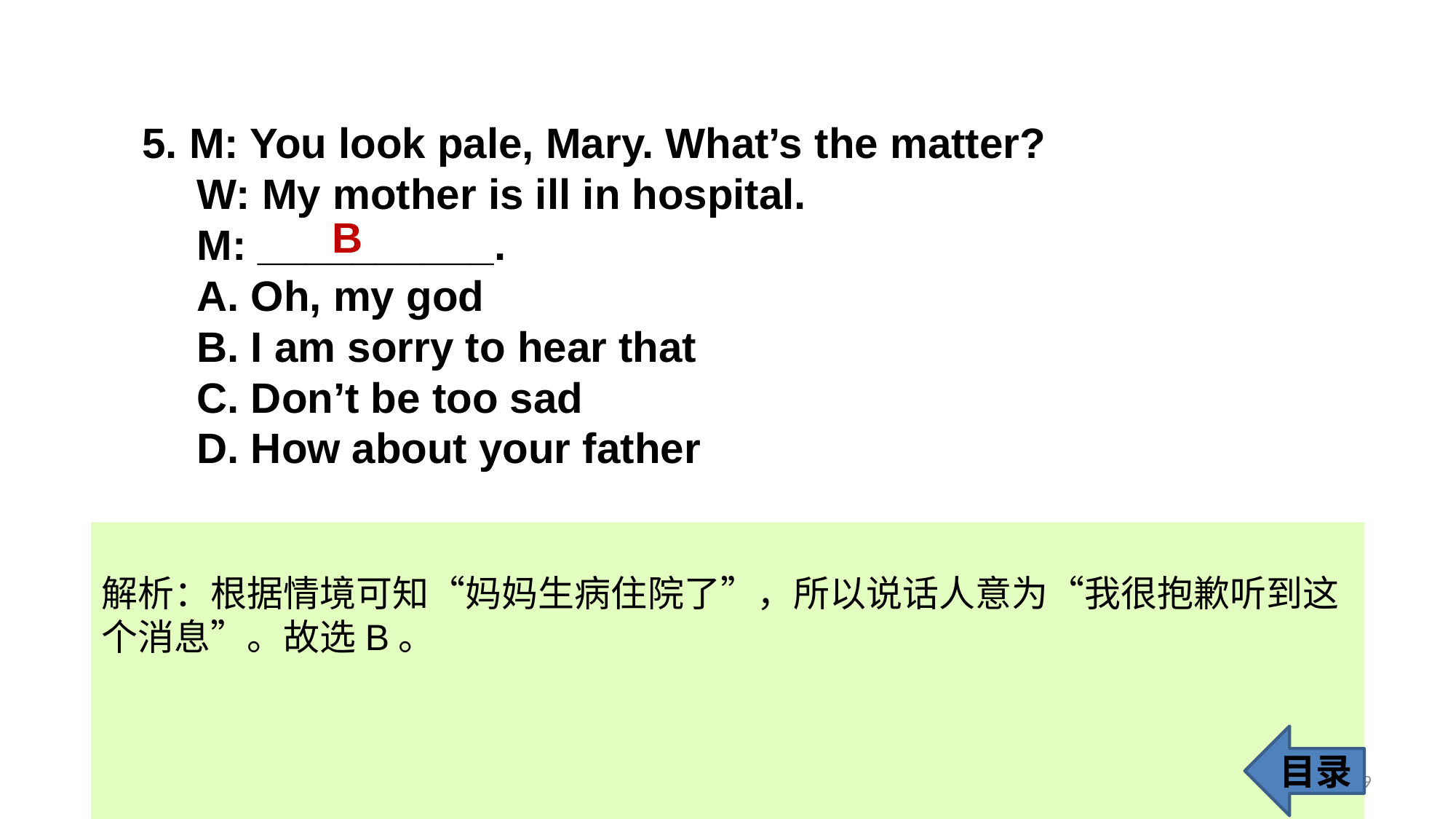

5. M: You look pale, Mary. What’s the matter?
W: My mother is ill in hospital.
M: __________.
A. Oh, my god
B. I am sorry to hear that
C. Don’t be too sad
D. How about your father
B

解析：根据情境可知“妈妈生病住院了”，所以说话人意为“我很抱歉听到这
个消息”。故选B。
目录
9